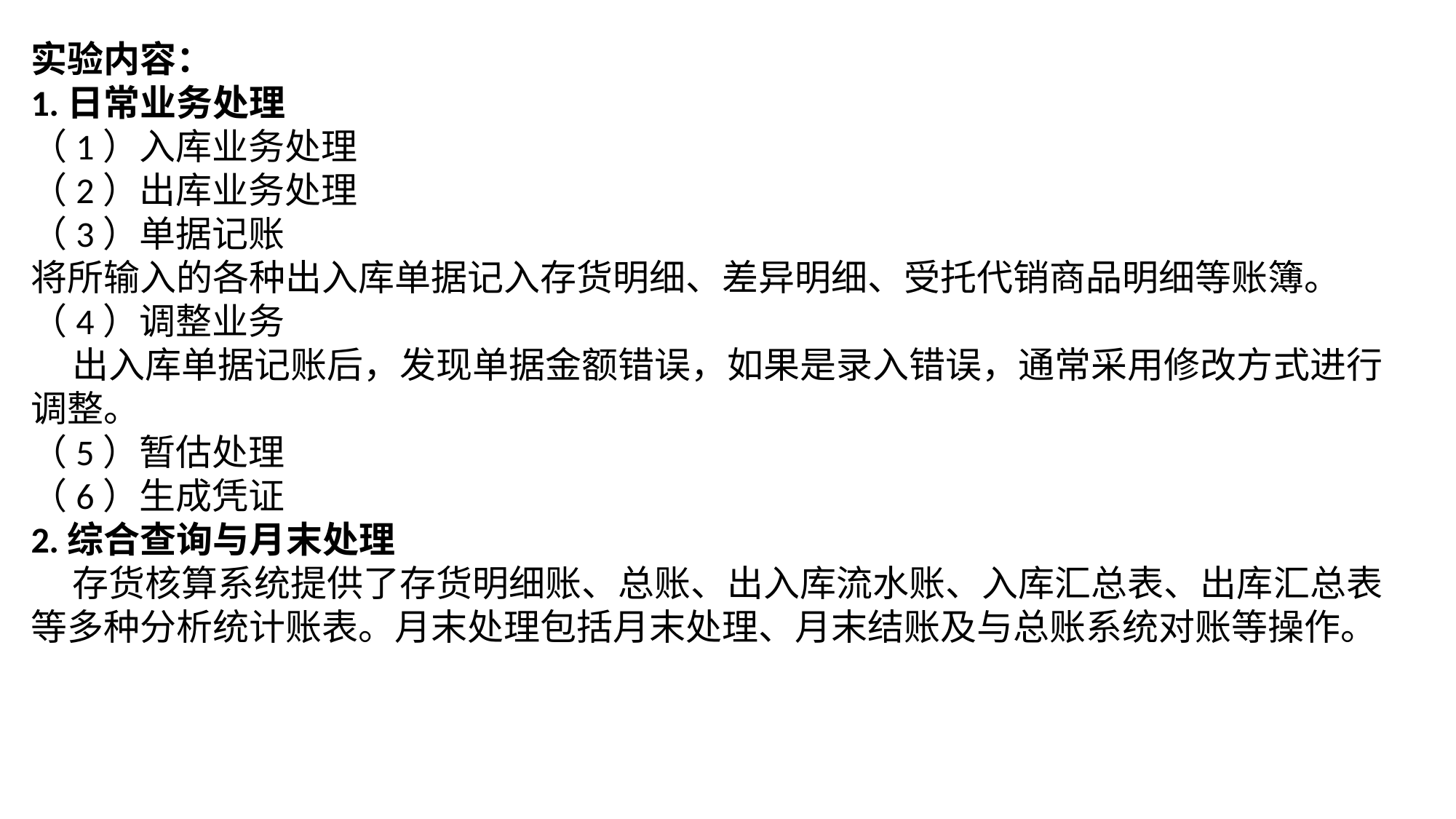

实验内容：
1.日常业务处理
（1）入库业务处理
（2）出库业务处理
（3）单据记账
将所输入的各种出入库单据记入存货明细、差异明细、受托代销商品明细等账簿。
（4）调整业务
    出入库单据记账后，发现单据金额错误，如果是录入错误，通常采用修改方式进行调整。
（5）暂估处理
（6）生成凭证
2.综合查询与月末处理
    存货核算系统提供了存货明细账、总账、出入库流水账、入库汇总表、出库汇总表等多种分析统计账表。月末处理包括月末处理、月末结账及与总账系统对账等操作。